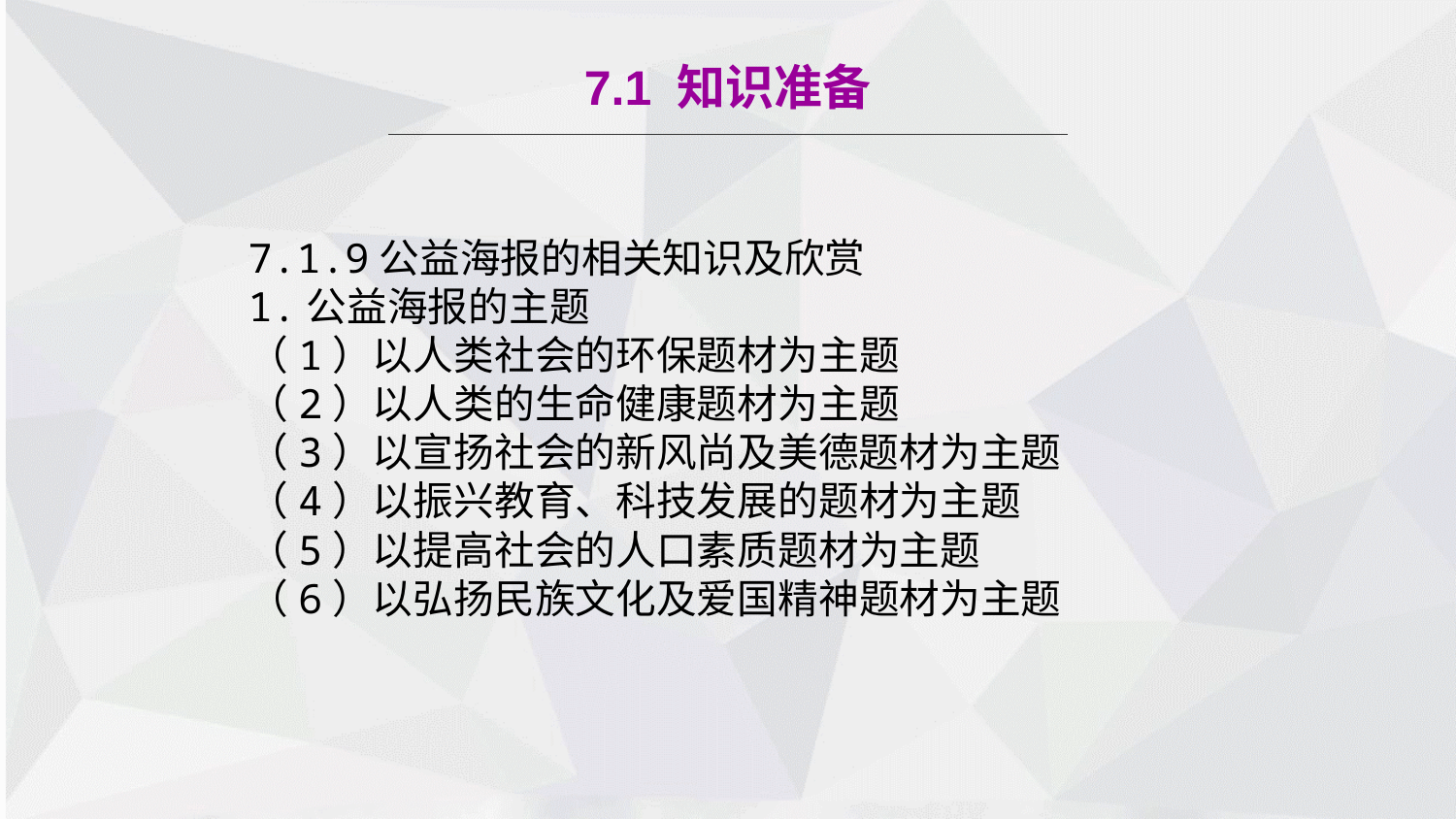

7.1 知识准备
7.1.9公益海报的相关知识及欣赏
1.公益海报的主题
（1）以人类社会的环保题材为主题
（2）以人类的生命健康题材为主题
（3）以宣扬社会的新风尚及美德题材为主题
（4）以振兴教育、科技发展的题材为主题
（5）以提高社会的人口素质题材为主题
（6）以弘扬民族文化及爱国精神题材为主题